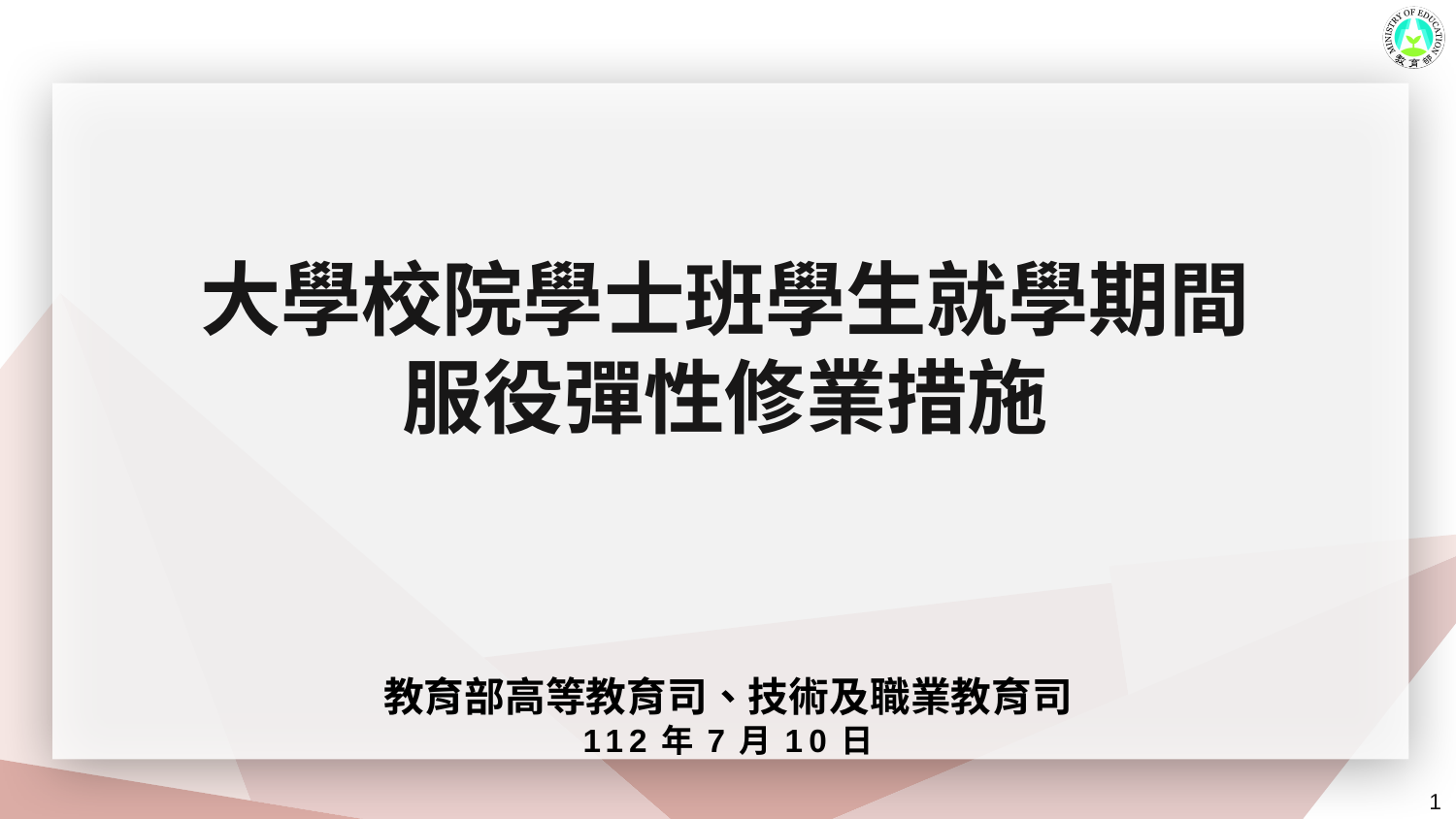

大學校院學士班學生就學期間
服役彈性修業措施

教育部高等教育司、技術及職業教育司
112年7月10日